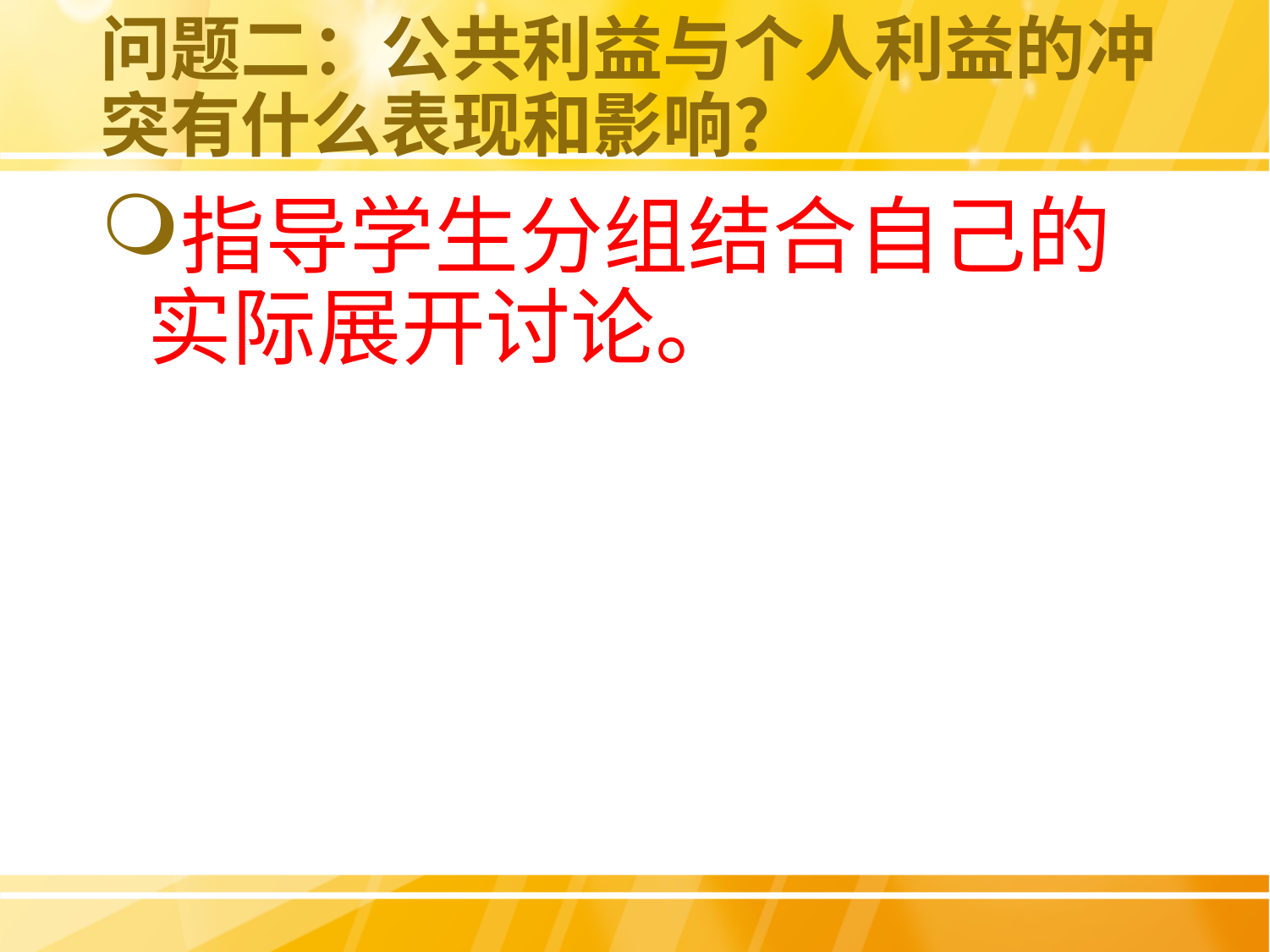

# 问题二：公共利益与个人利益的冲突有什么表现和影响？
指导学生分组结合自己的实际展开讨论。